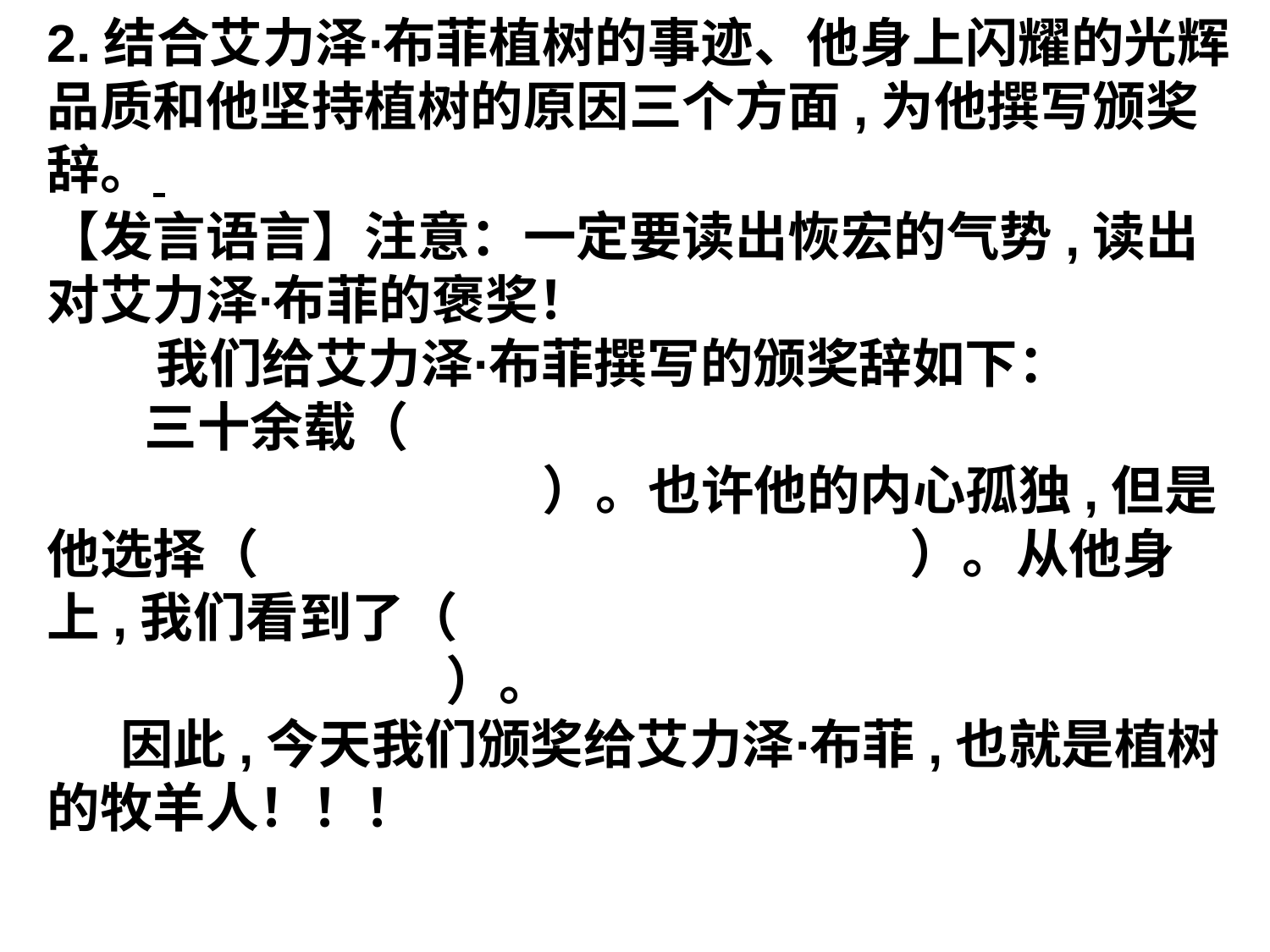

2.结合艾力泽∙布菲植树的事迹、他身上闪耀的光辉品质和他坚持植树的原因三个方面,为他撰写颁奖辞。
【发言语言】注意：一定要读出恢宏的气势,读出对艾力泽∙布菲的褒奖！
        我们给艾力泽∙布菲撰写的颁奖辞如下：
       三十余载（
                                        ）。也许他的内心孤独,但是他选择（                                                      ）。从他身上,我们看到了（
                                ）。
     因此,今天我们颁奖给艾力泽∙布菲,也就是植树的牧羊人！！！